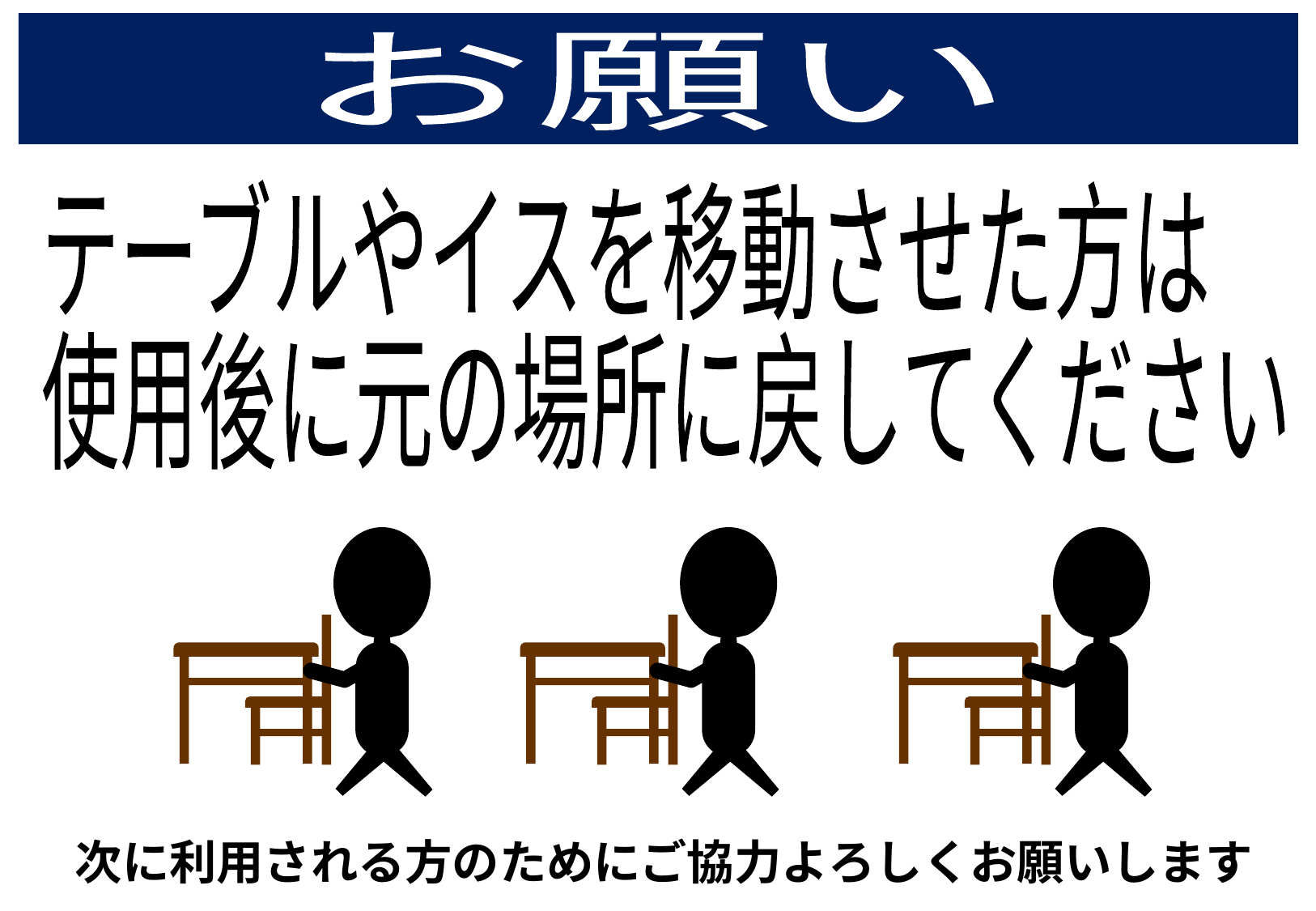

お願い
テーブルやイスを移動させた方は
使用後に元の場所に戻してください

次に利用される方のためにご協力よろしくお願いします